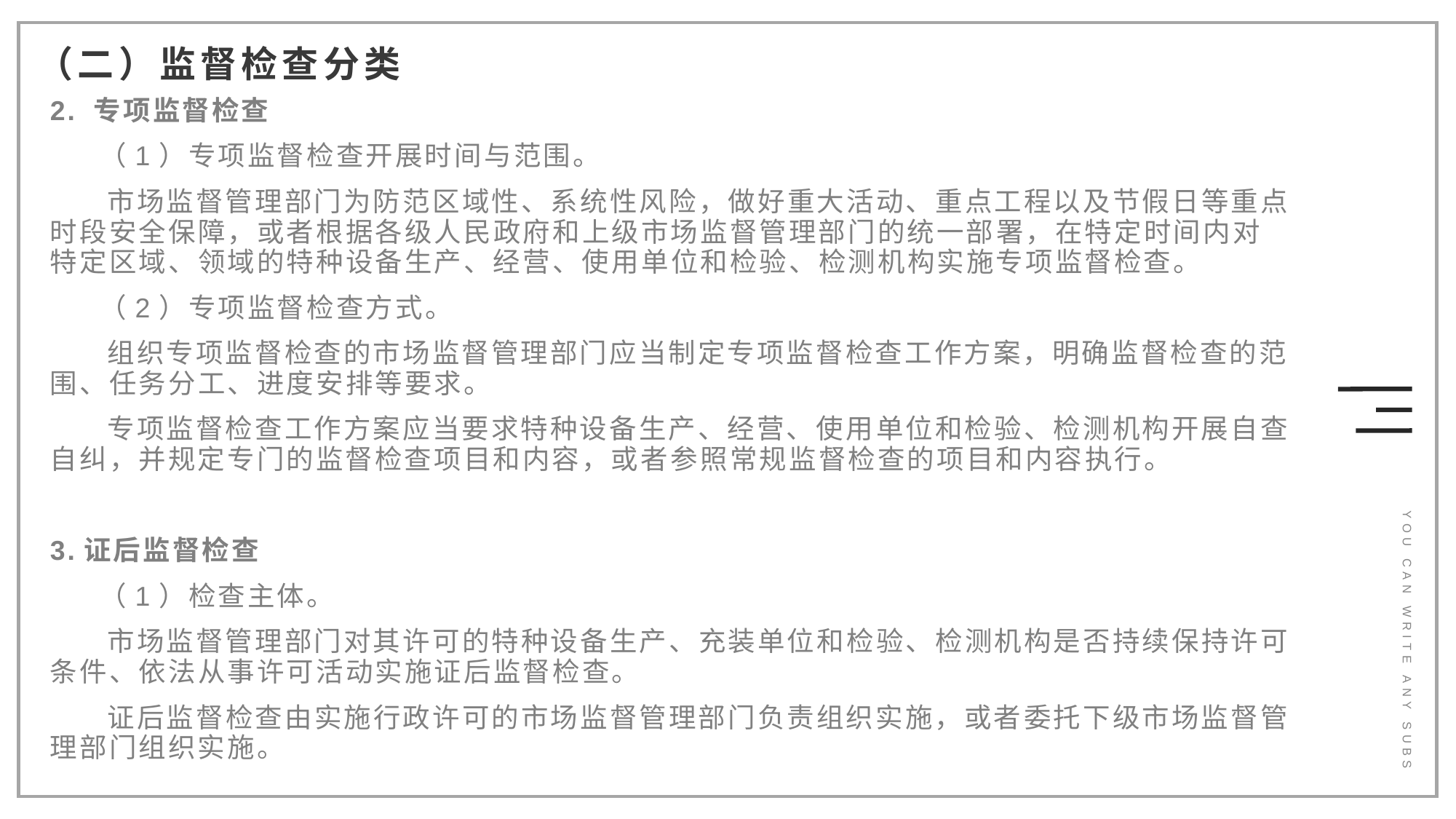

（二）监督检查分类
2. 专项监督检查
     （1）专项监督检查开展时间与范围。
      市场监督管理部门为防范区域性、系统性风险，做好重大活动、重点工程以及节假日等重点时段安全保障，或者根据各级人民政府和上级市场监督管理部门的统一部署，在特定时间内对特定区域、领域的特种设备生产、经营、使用单位和检验、检测机构实施专项监督检查。
     （2）专项监督检查方式。
      组织专项监督检查的市场监督管理部门应当制定专项监督检查工作方案，明确监督检查的范围、任务分工、进度安排等要求。
      专项监督检查工作方案应当要求特种设备生产、经营、使用单位和检验、检测机构开展自查自纠，并规定专门的监督检查项目和内容，或者参照常规监督检查的项目和内容执行。

3.证后监督检查
     （1）检查主体。
      市场监督管理部门对其许可的特种设备生产、充装单位和检验、检测机构是否持续保持许可条件、依法从事许可活动实施证后监督检查。
      证后监督检查由实施行政许可的市场监督管理部门负责组织实施，或者委托下级市场监督管理部门组织实施。

YOU CAN WRITE ANY SUBS